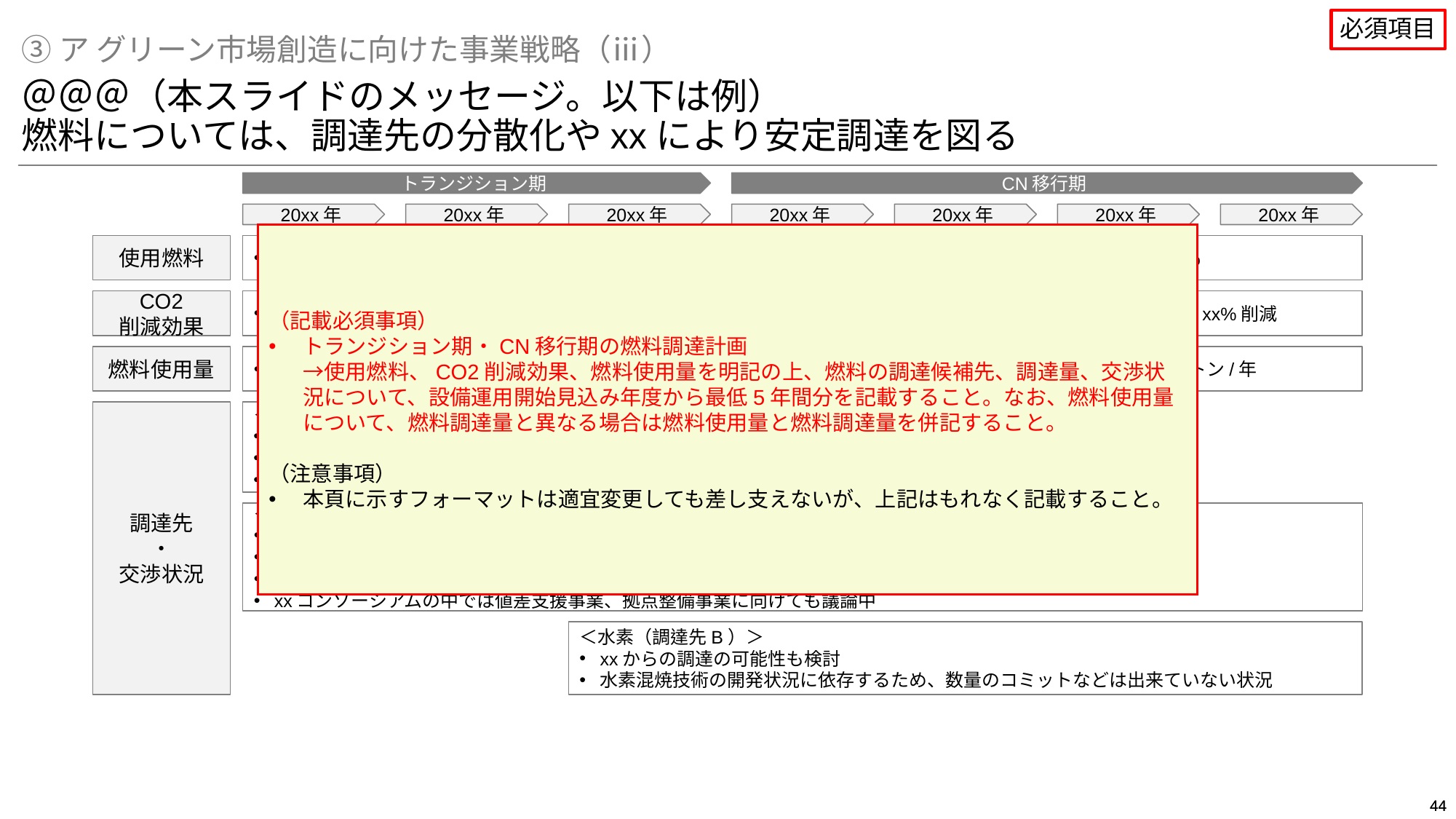

必須項目
③ア グリーン市場創造に向けた事業戦略（ⅲ）
＠＠＠（本スライドのメッセージ。以下は例）
燃料については、調達先の分散化やxxにより安定調達を図る
トランジション期
CN移行期
20xx年
20xx年
20xx年
20xx年
20xx年
20xx年
20xx年
（記載必須事項）
トランジション期・CN移行期の燃料調達計画
→使用燃料、CO2削減効果、燃料使用量を明記の上、燃料の調達候補先、調達量、交渉状況について、設備運用開始見込み年度から最低5年間分を記載すること。なお、燃料使用量について、燃料調達量と異なる場合は燃料使用量と燃料調達量を併記すること。

（注意事項）
本頁に示すフォーマットは適宜変更しても差し支えないが、上記はもれなく記載すること。
使用燃料
LNG
水素混焼xx%
水素混焼xx%
CO2
削減効果
事業所単位でxx%削減
事業所単位でxx%削減
事業所単位でxx%削減
燃料使用量
LNG：xx万トン/年
LNG：xx万トン/年
水素：xx万トン/年
水素：xx万トン/年
＜LNG＞
xxからxxにより調達予定
MOUを締結済
調達量はxx年を目途に交渉中
調達先
・
交渉状況
＜水素（調達先A）＞
xx協議会で、 xxコンソーシアムを組み、水素調達について議論
当該コンソーシアムのxxがオーストラリアからxx港に、xx万トン持ってくる方向で検討中
当社においては、そのうちのxx万トンを20xx年から調達する予定で交渉
xxコンソーシアムの中では値差支援事業、拠点整備事業に向けても議論中
＜水素（調達先B）＞
xxからの調達の可能性も検討
水素混焼技術の開発状況に依存するため、数量のコミットなどは出来ていない状況